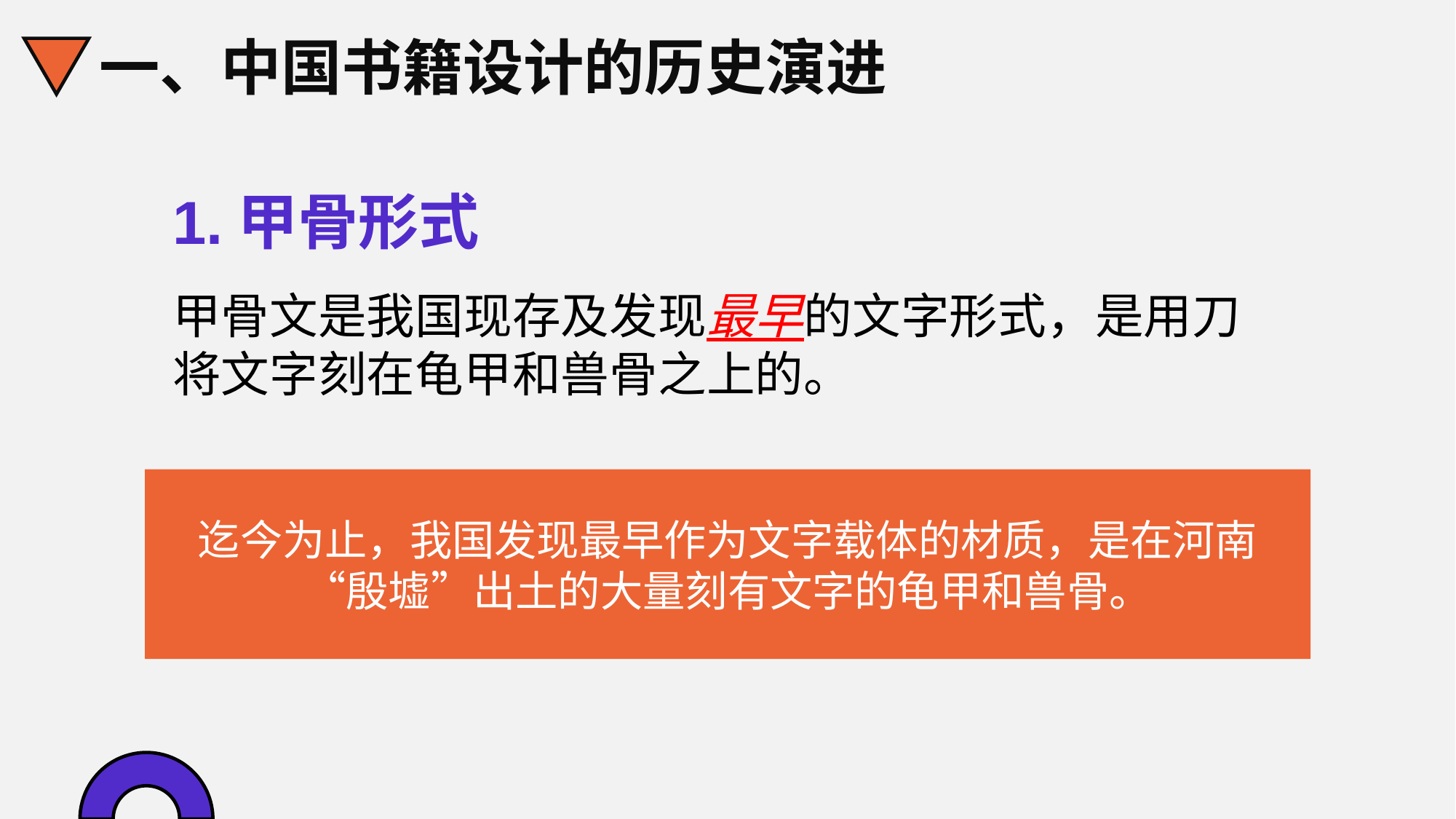

一、中国书籍设计的历史演进

1.甲骨形式
甲骨文是我国现存及发现最早的文字形式，是用刀将文字刻在龟甲和兽骨之上的。
迄今为止，我国发现最早作为文字载体的材质，是在河南“殷墟”出土的大量刻有文字的龟甲和兽骨。